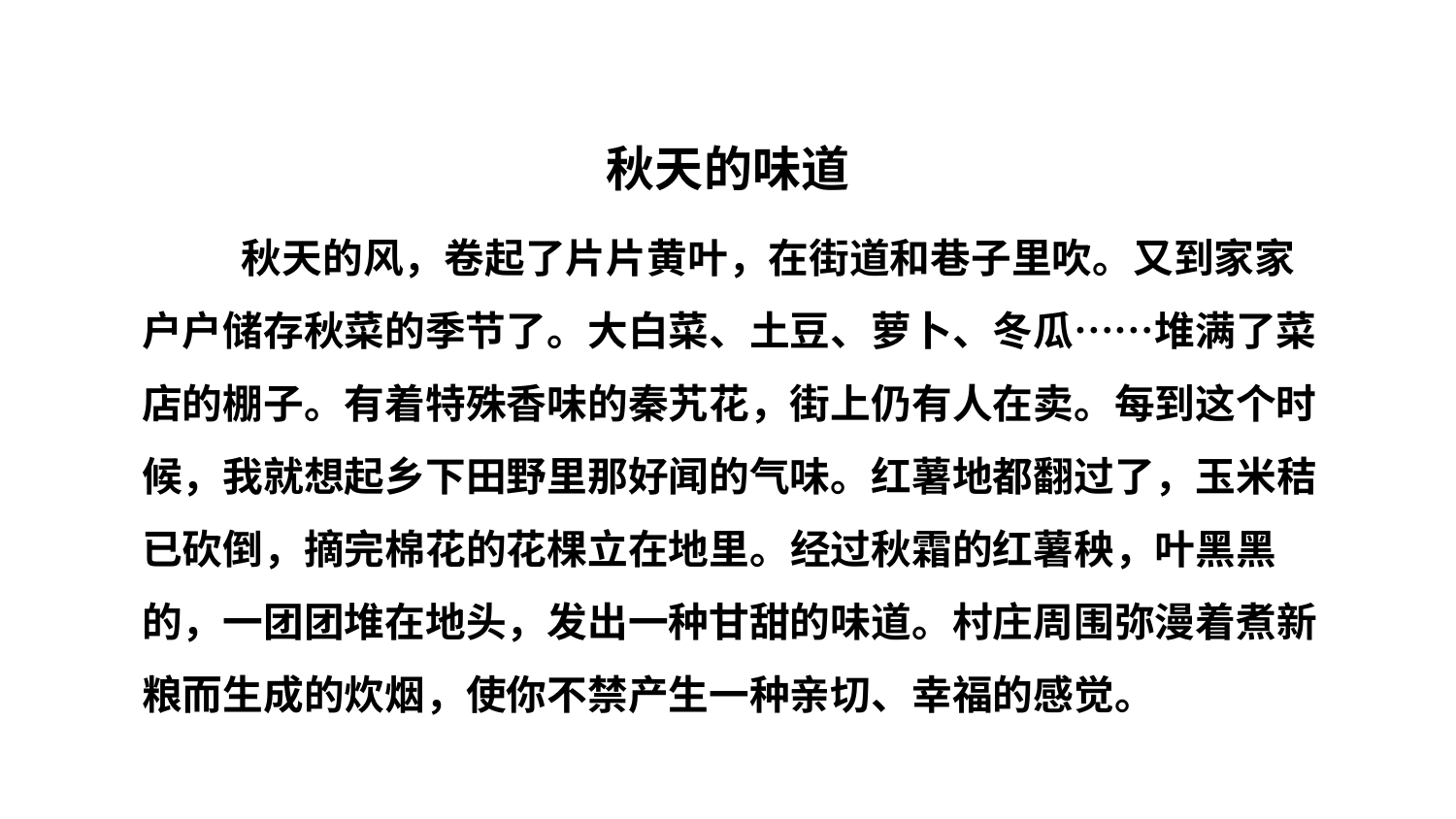

秋天的味道
秋天的风，卷起了片片黄叶，在街道和巷子里吹。又到家家户户储存秋菜的季节了。大白菜、土豆、萝卜、冬瓜……堆满了菜店的棚子。有着特殊香味的秦艽花，街上仍有人在卖。每到这个时候，我就想起乡下田野里那好闻的气味。红薯地都翻过了，玉米秸已砍倒，摘完棉花的花棵立在地里。经过秋霜的红薯秧，叶黑黑的，一团团堆在地头，发出一种甘甜的味道。村庄周围弥漫着煮新粮而生成的炊烟，使你不禁产生一种亲切、幸福的感觉。